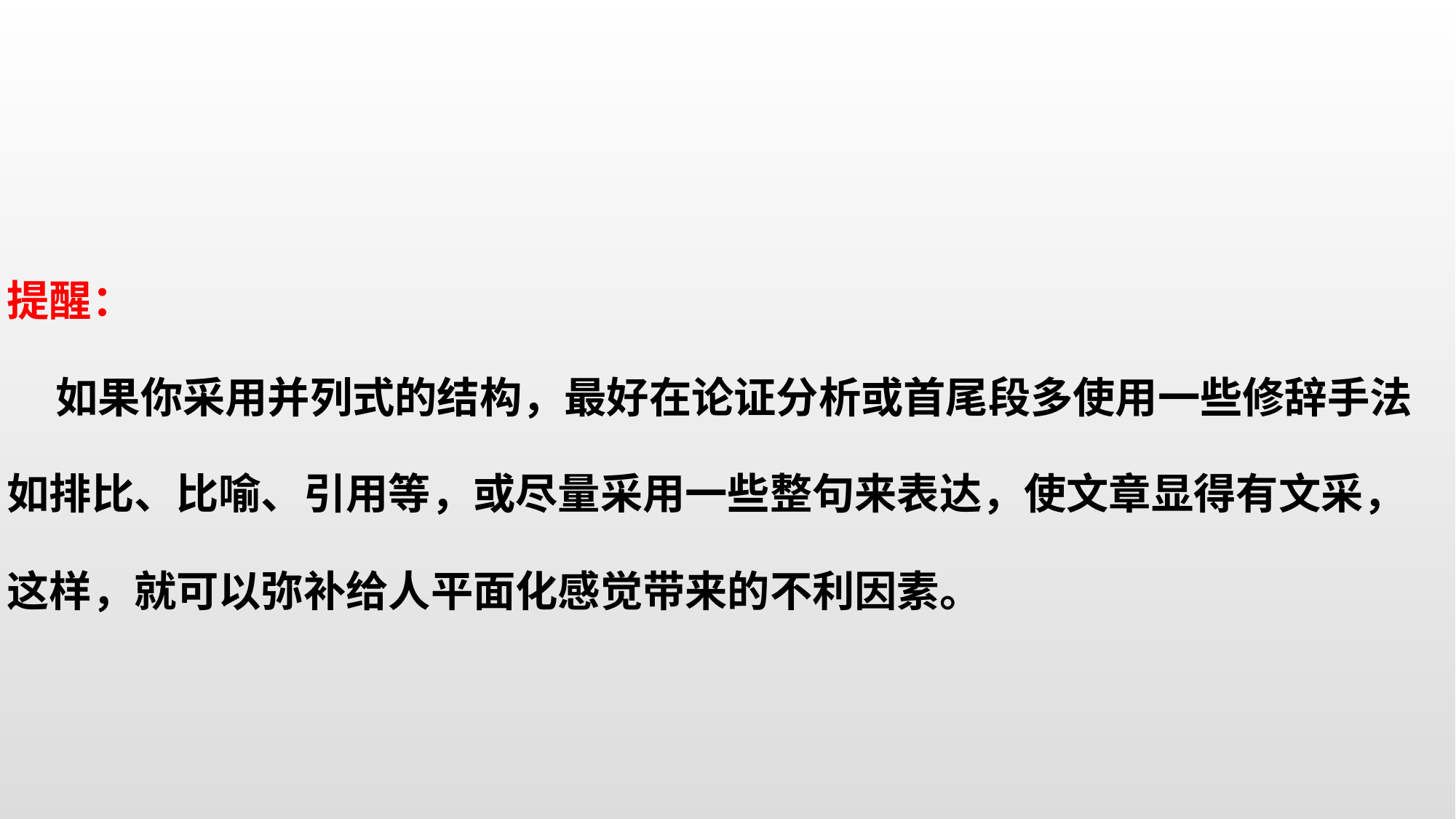

提醒：
    如果你采用并列式的结构，最好在论证分析或首尾段多使用一些修辞手法如排比、比喻、引用等，或尽量采用一些整句来表达，使文章显得有文采，这样，就可以弥补给人平面化感觉带来的不利因素。